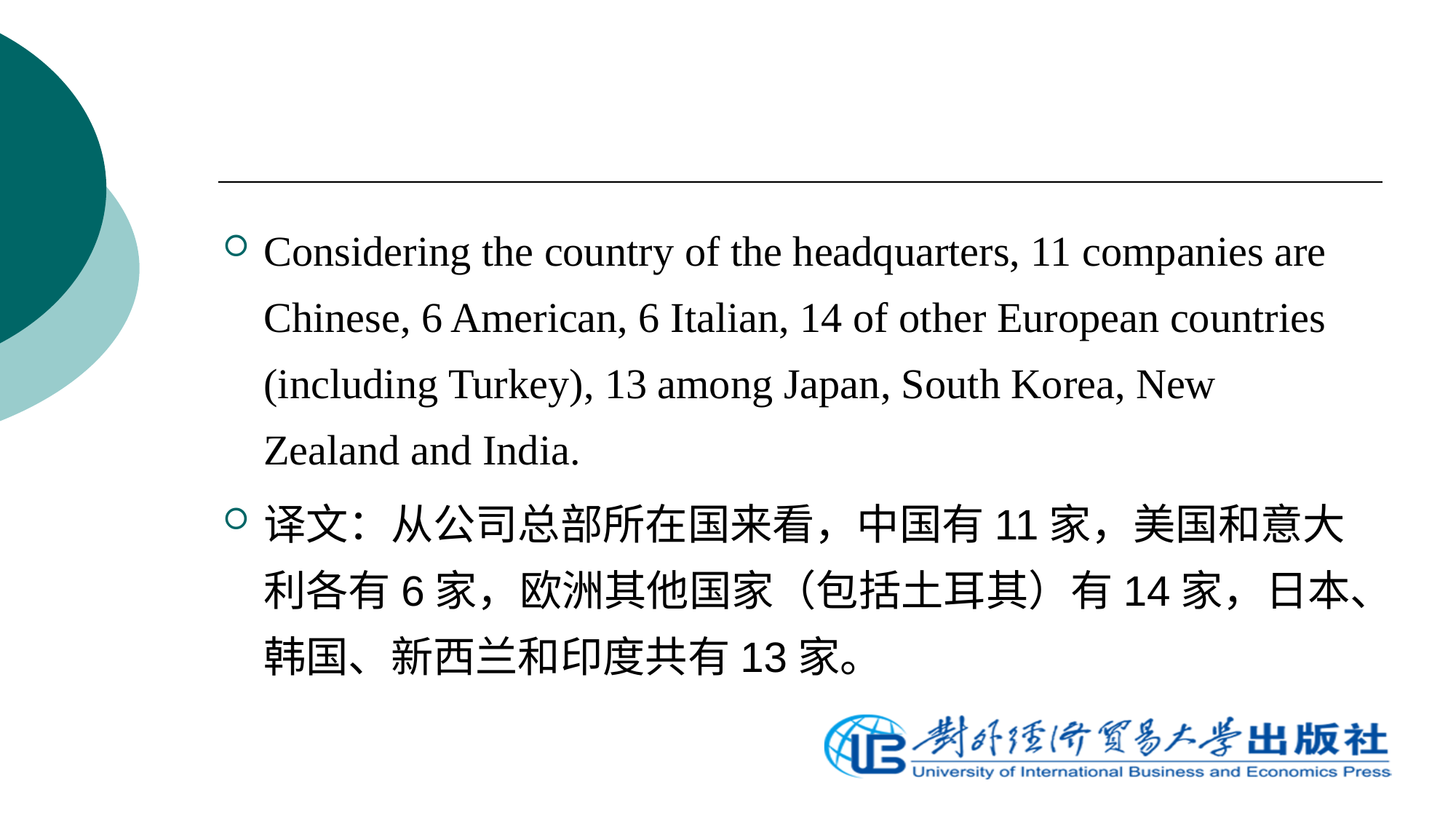

Considering the country of the headquarters, 11 companies are Chinese, 6 American, 6 Italian, 14 of other European countries (including Turkey), 13 among Japan, South Korea, New Zealand and India.
译文：从公司总部所在国来看，中国有11家，美国和意大利各有6家，欧洲其他国家（包括土耳其）有14家，日本、韩国、新西兰和印度共有13家。